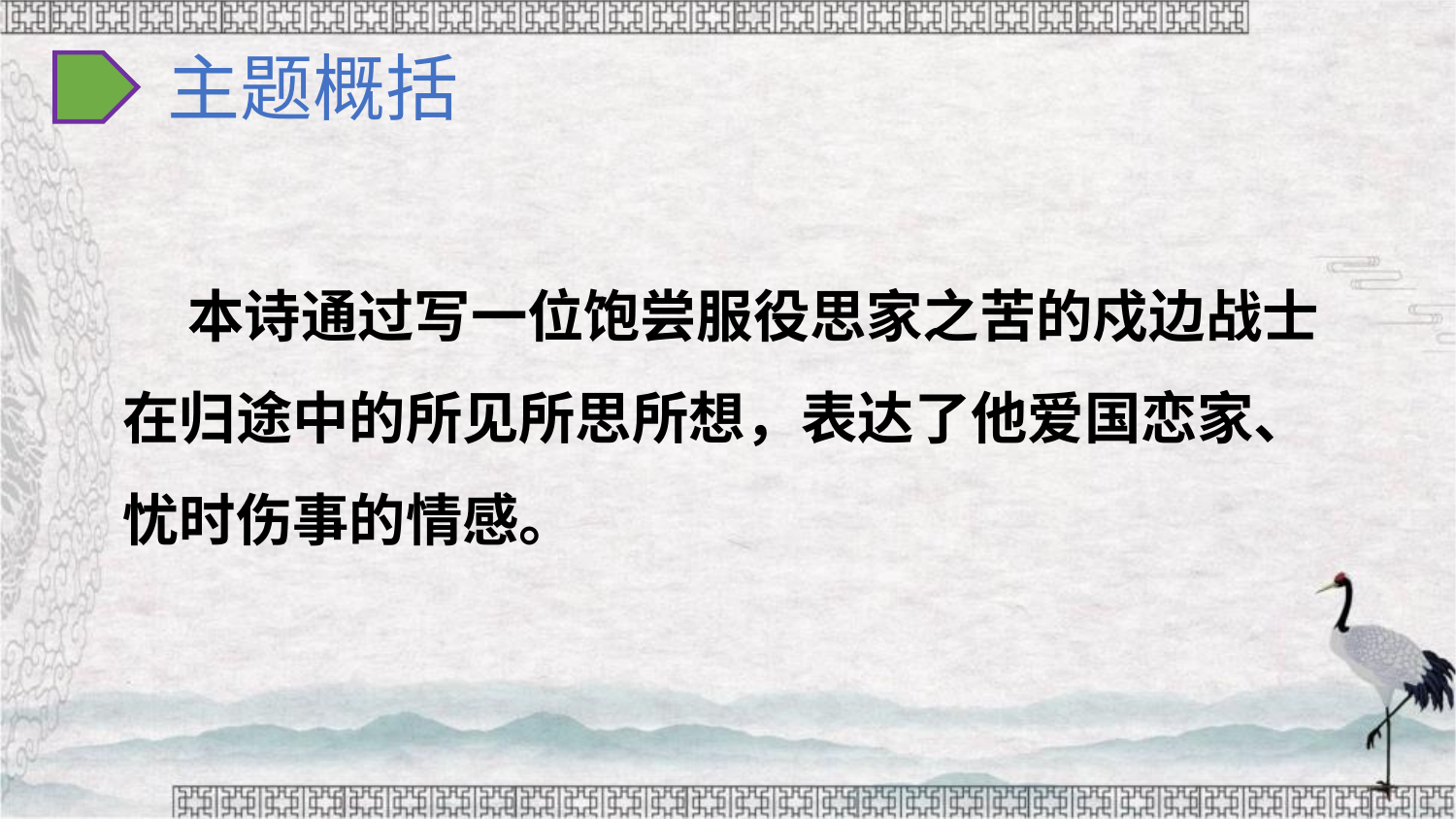

主题概括

    本诗通过写一位饱尝服役思家之苦的戍边战士在归途中的所见所思所想，表达了他爱国恋家、忧时伤事的情感。